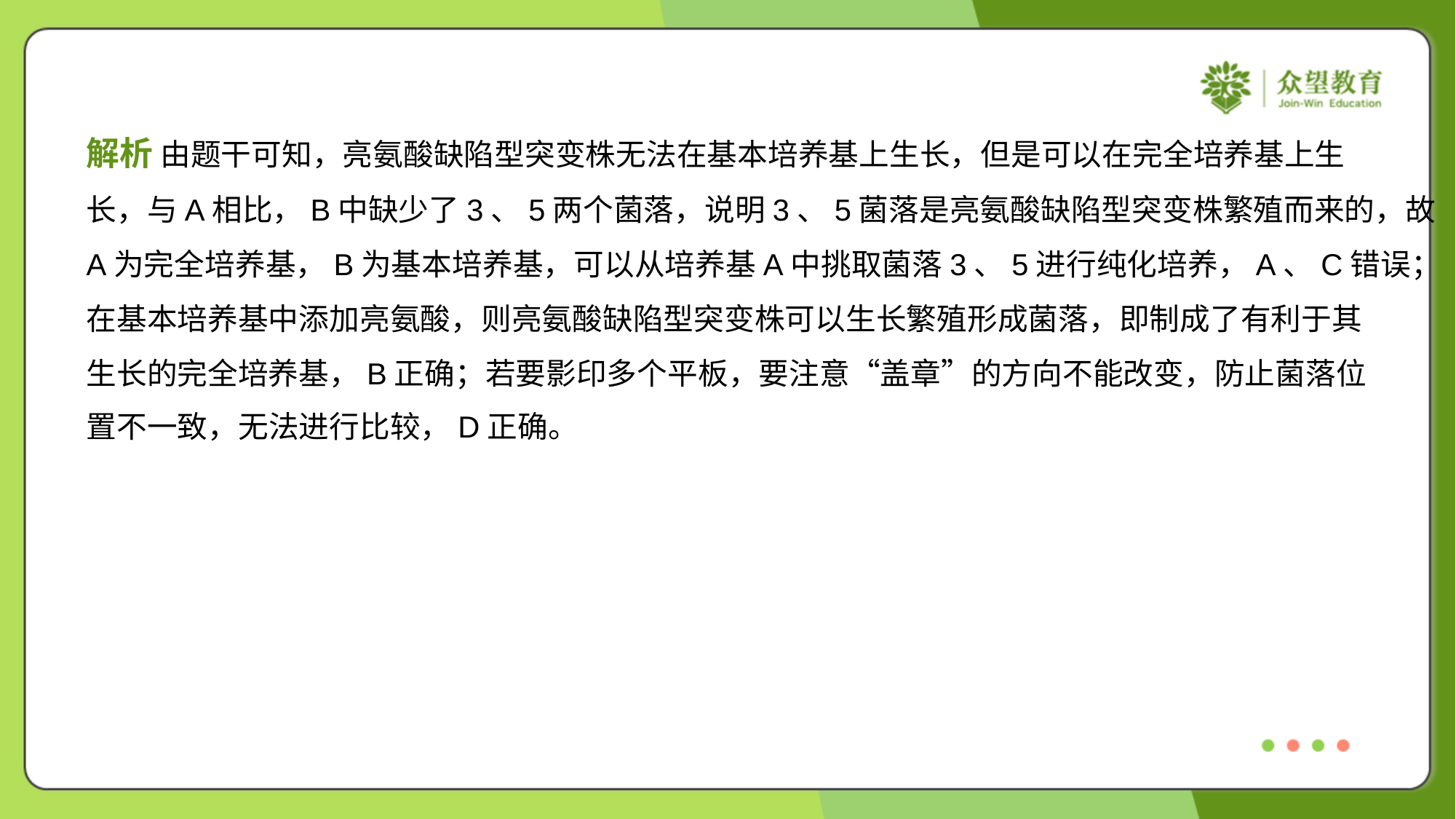

解析 由题干可知，亮氨酸缺陷型突变株无法在基本培养基上生长，但是可以在完全培养基上生
长，与A相比，B中缺少了3、5两个菌落，说明3、5菌落是亮氨酸缺陷型突变株繁殖而来的，故
A为完全培养基，B为基本培养基，可以从培养基A中挑取菌落3、5进行纯化培养，A、C错误；
在基本培养基中添加亮氨酸，则亮氨酸缺陷型突变株可以生长繁殖形成菌落，即制成了有利于其
生长的完全培养基，B正确；若要影印多个平板，要注意“盖章”的方向不能改变，防止菌落位
置不一致，无法进行比较，D正确。